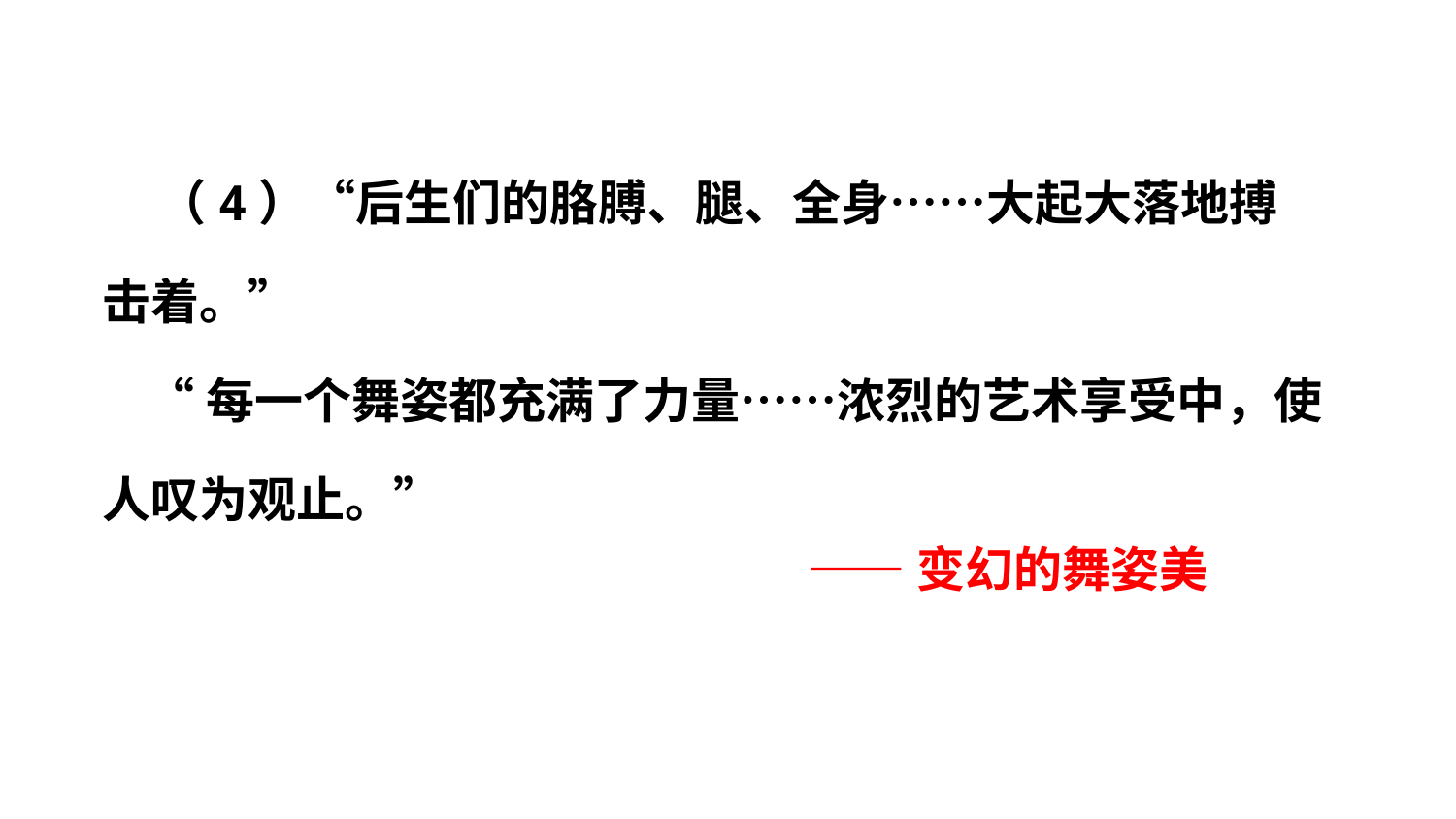

（4）“后生们的胳膊、腿、全身……大起大落地搏击着。”
    “每一个舞姿都充满了力量……浓烈的艺术享受中，使人叹为观止。”
——变幻的舞姿美